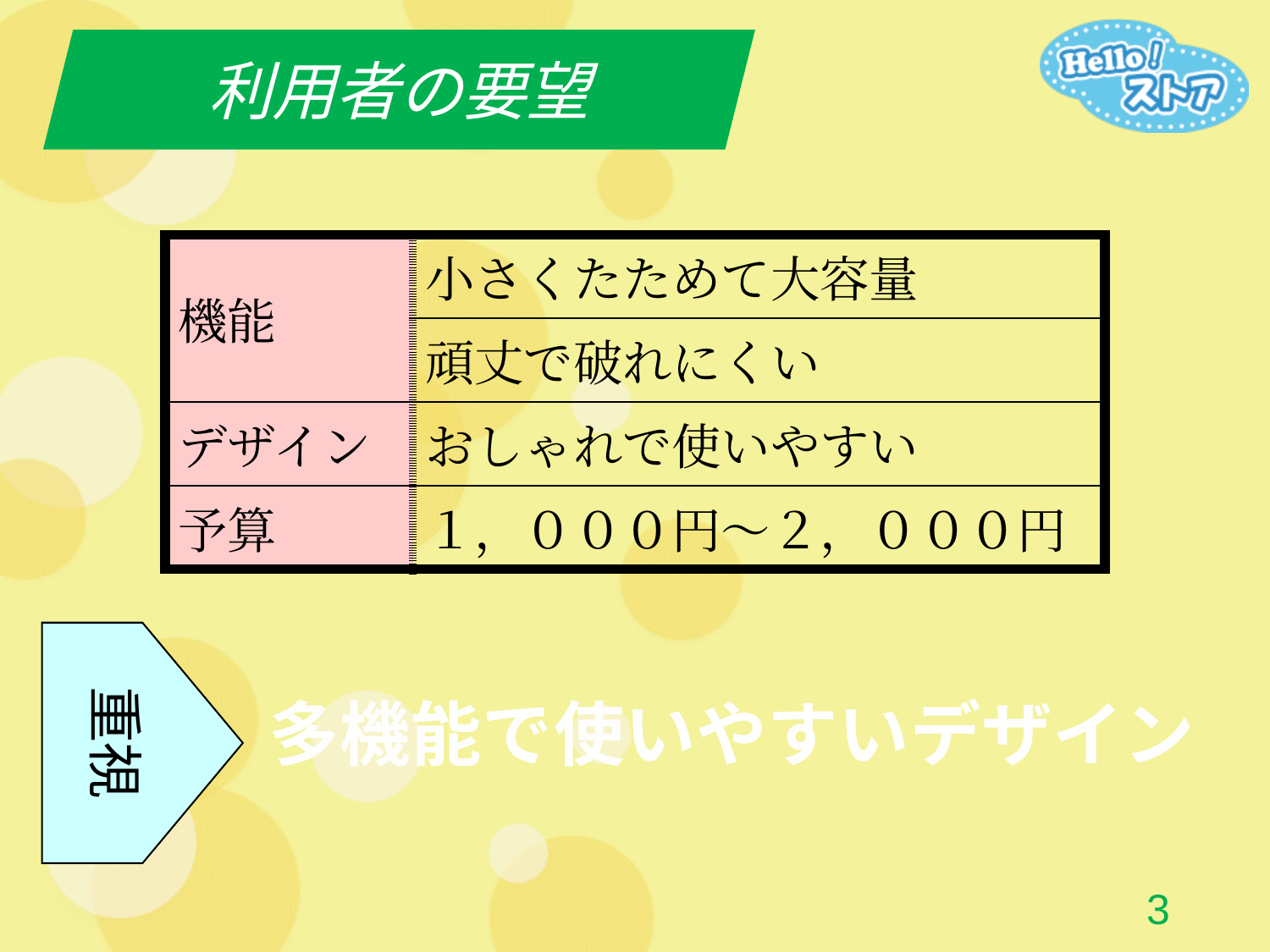

利用者の要望
| 機能 | 小さくたためて大容量 |
| --- | --- |
|  | 頑丈で破れにくい |
| デザイン | おしゃれで使いやすい |
| 予算 | １，０００円～２，０００円 |
重視
多機能で使いやすいデザイン
3